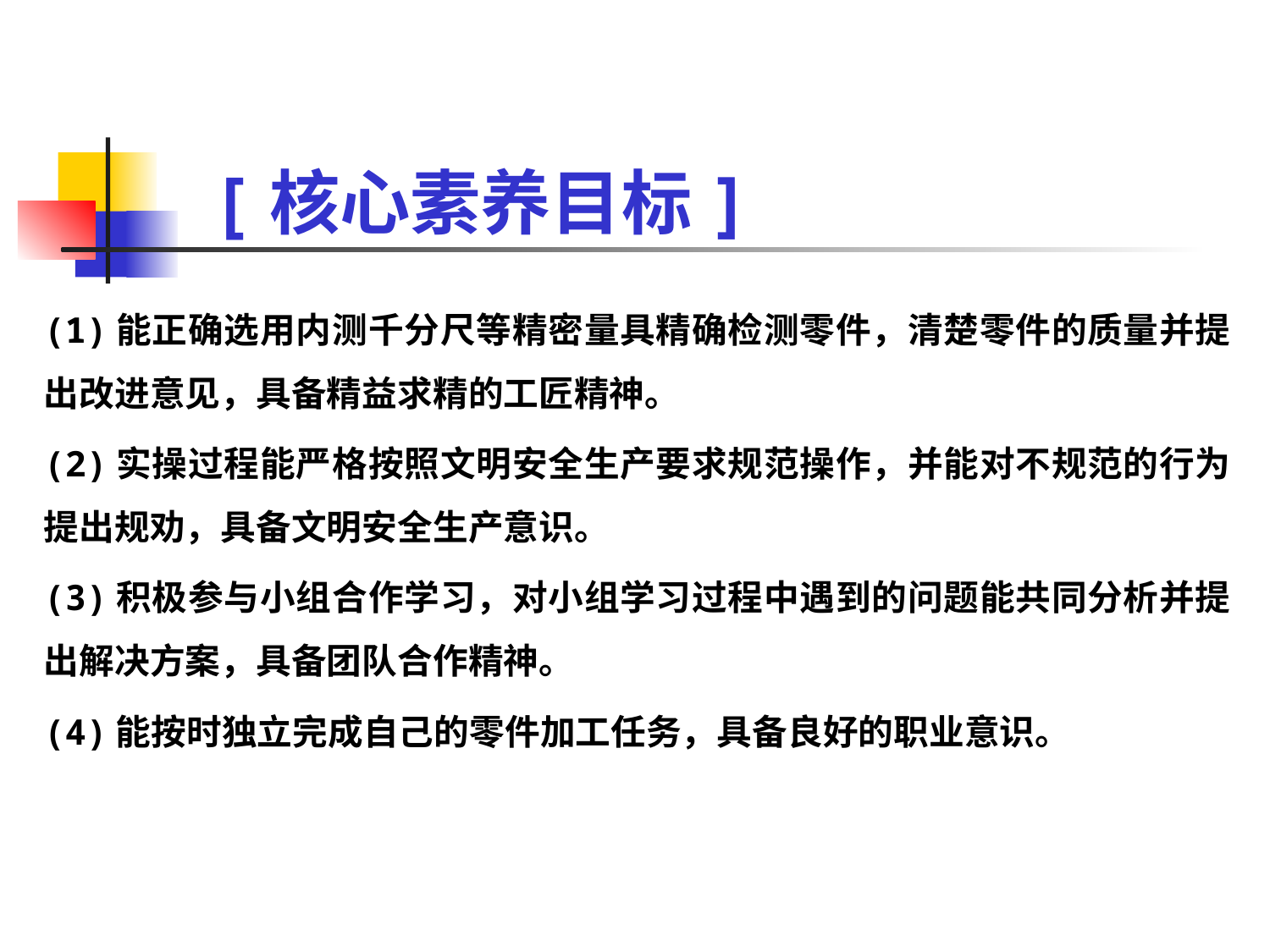

# [核心素养目标]
(1)能正确选用内测千分尺等精密量具精确检测零件，清楚零件的质量并提出改进意见，具备精益求精的工匠精神。
(2)实操过程能严格按照文明安全生产要求规范操作，并能对不规范的行为提出规劝，具备文明安全生产意识。
(3)积极参与小组合作学习，对小组学习过程中遇到的问题能共同分析并提出解决方案，具备团队合作精神。
(4)能按时独立完成自己的零件加工任务，具备良好的职业意识。